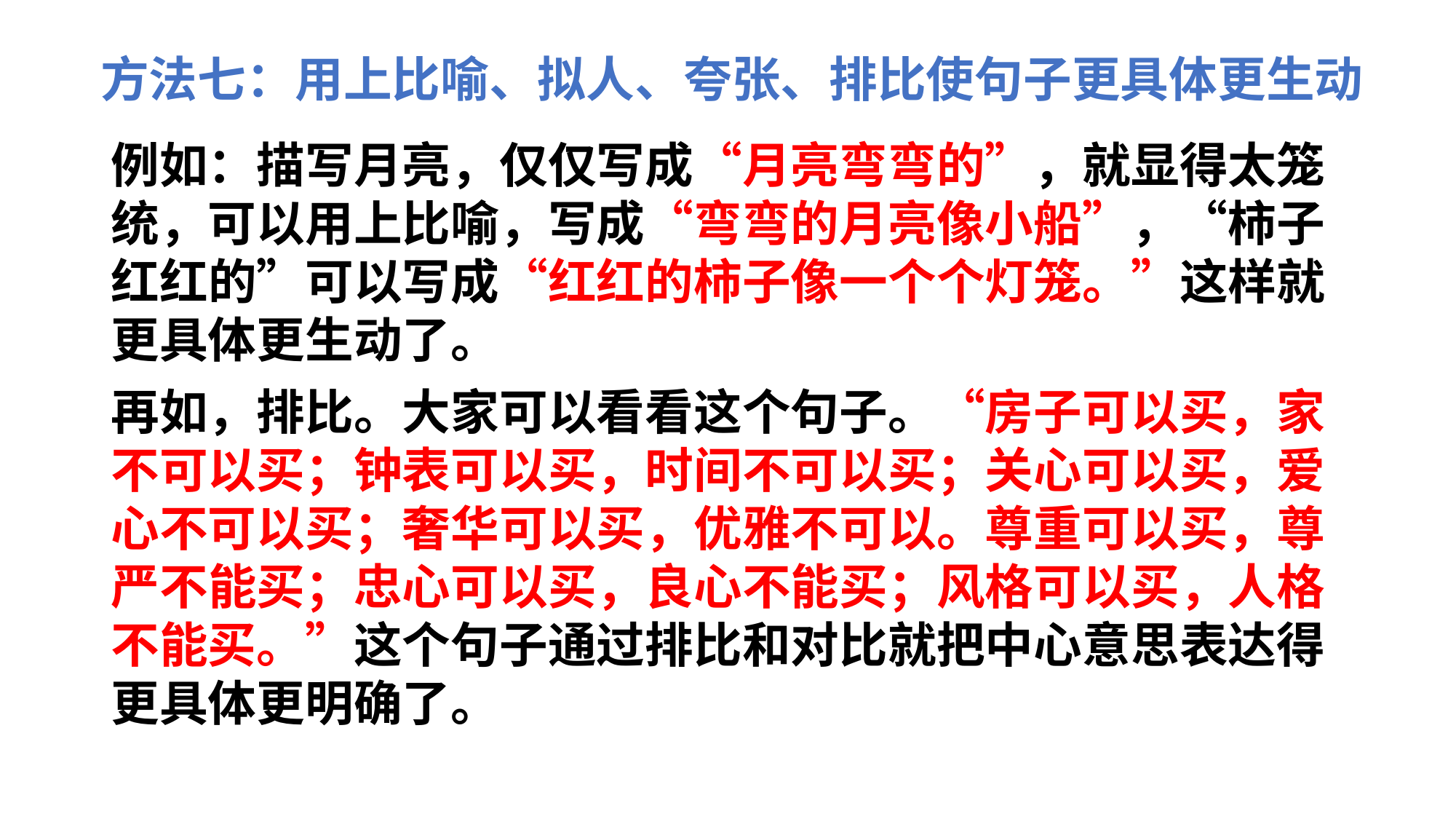

# 方法七：用上比喻、拟人、夸张、排比使句子更具体更生动
例如：描写月亮，仅仅写成“月亮弯弯的”，就显得太笼统，可以用上比喻，写成“弯弯的月亮像小船”，“柿子红红的”可以写成“红红的柿子像一个个灯笼。”这样就更具体更生动了。
再如，排比。大家可以看看这个句子。“房子可以买，家不可以买；钟表可以买，时间不可以买；关心可以买，爱心不可以买；奢华可以买，优雅不可以。尊重可以买，尊严不能买；忠心可以买，良心不能买；风格可以买，人格不能买。”这个句子通过排比和对比就把中心意思表达得更具体更明确了。